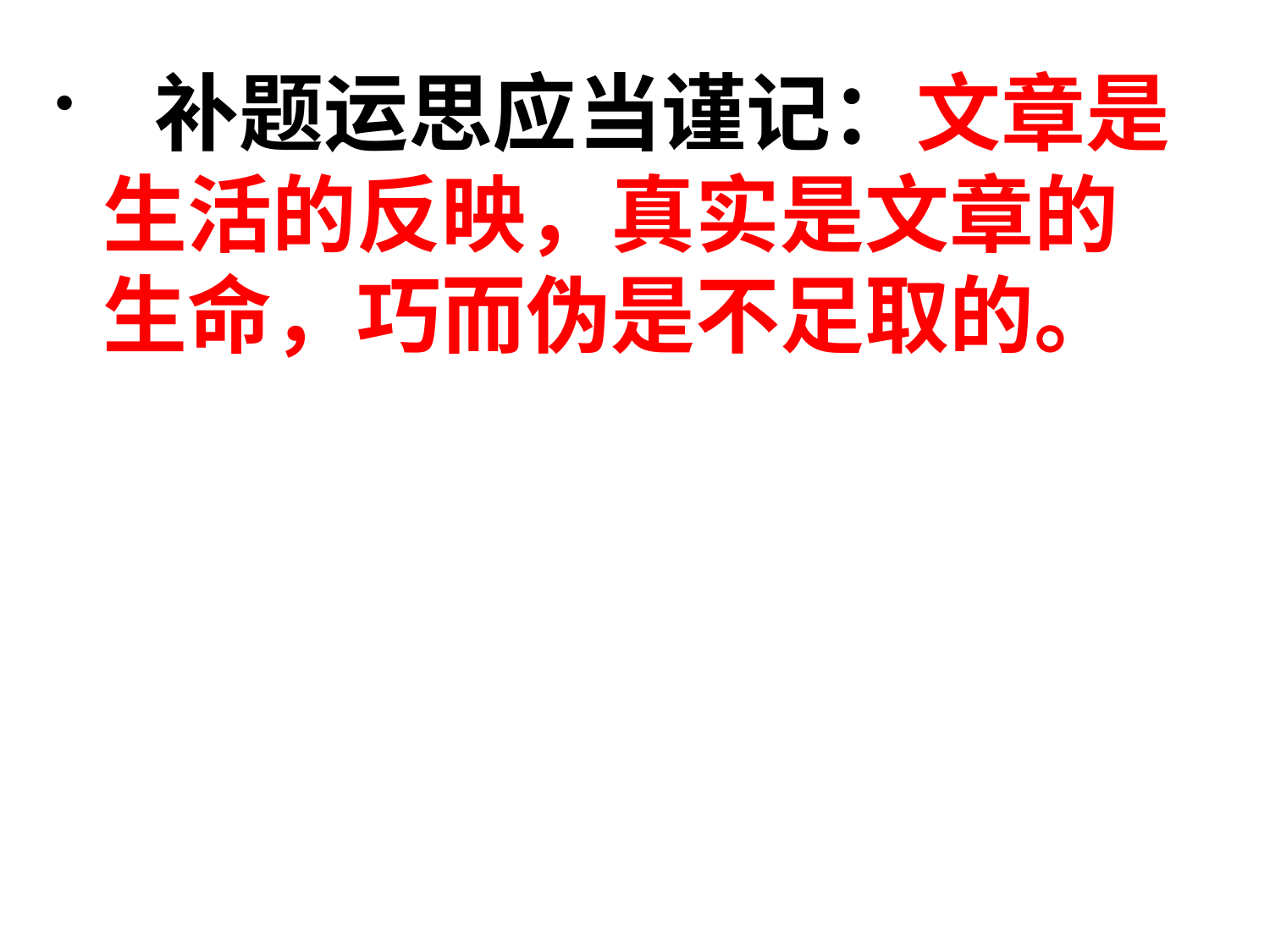

补题运思应当谨记：文章是生活的反映，真实是文章的生命，巧而伪是不足取的。